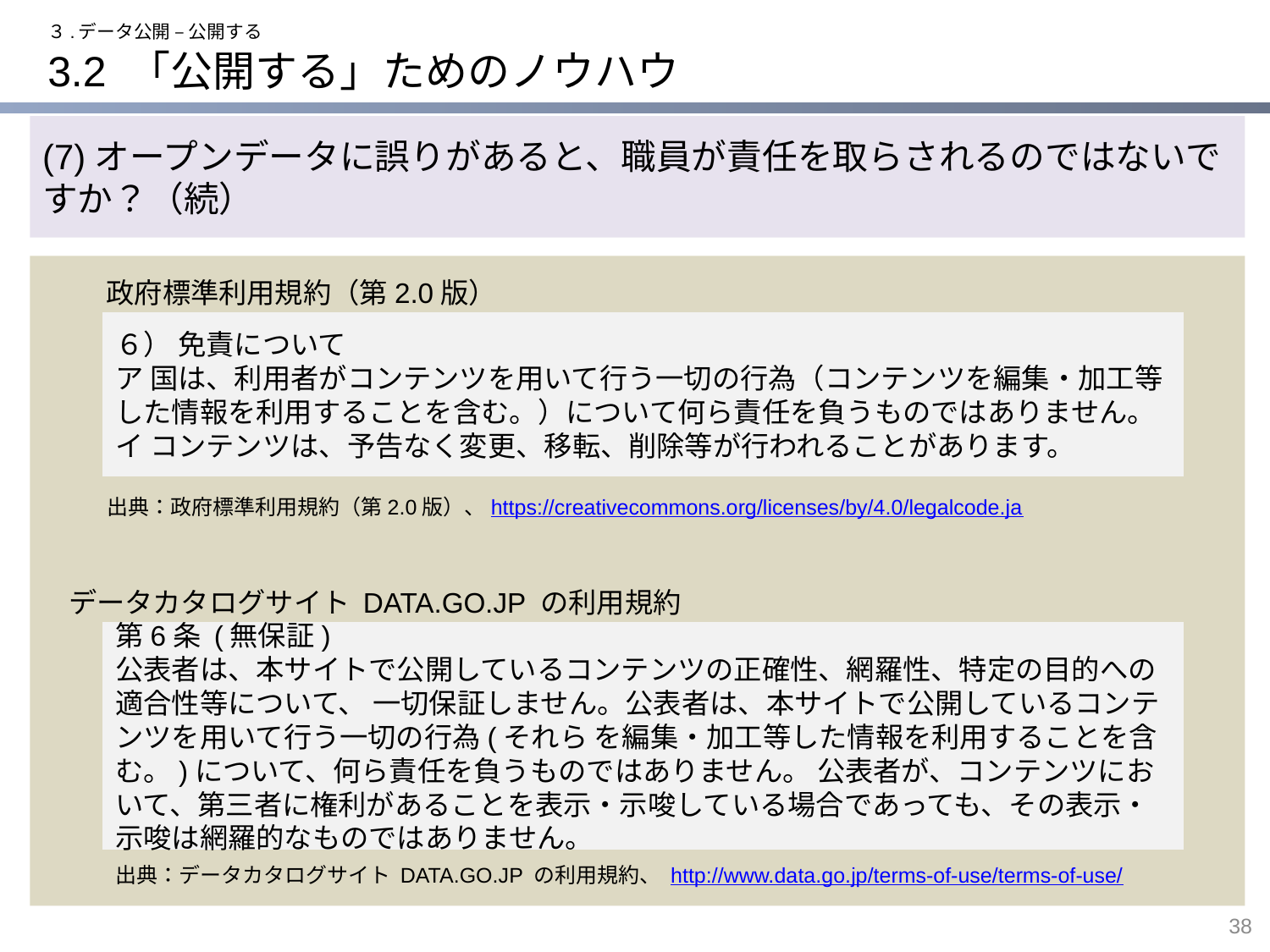

３.データ公開 – 公開する
# 3.2 「公開する」ためのノウハウ
(7)オープンデータに誤りがあると、職員が責任を取らされるのではないですか？（続）

政府標準利用規約（第2.0版）
６） 免責について
ア 国は、利用者がコンテンツを用いて行う一切の行為（コンテンツを編集・加工等した情報を利用することを含む。）について何ら責任を負うものではありません。
イ コンテンツは、予告なく変更、移転、削除等が行われることがあります。
出典：政府標準利用規約（第2.0版）、https://creativecommons.org/licenses/by/4.0/legalcode.ja
データカタログサイト DATA.GO.JP の利用規約
第6条 (無保証)
公表者は、本サイトで公開しているコンテンツの正確性、網羅性、特定の目的への適合性等について、 一切保証しません。公表者は、本サイトで公開しているコンテンツを用いて行う一切の行為(それら を編集・加工等した情報を利用することを含む。)について、何ら責任を負うものではありません。 公表者が、コンテンツにおいて、第三者に権利があることを表示・示唆している場合であっても、その表示・示唆は網羅的なものではありません。
出典：データカタログサイト DATA.GO.JP の利用規約、 http://www.data.go.jp/terms-of-use/terms-of-use/
38